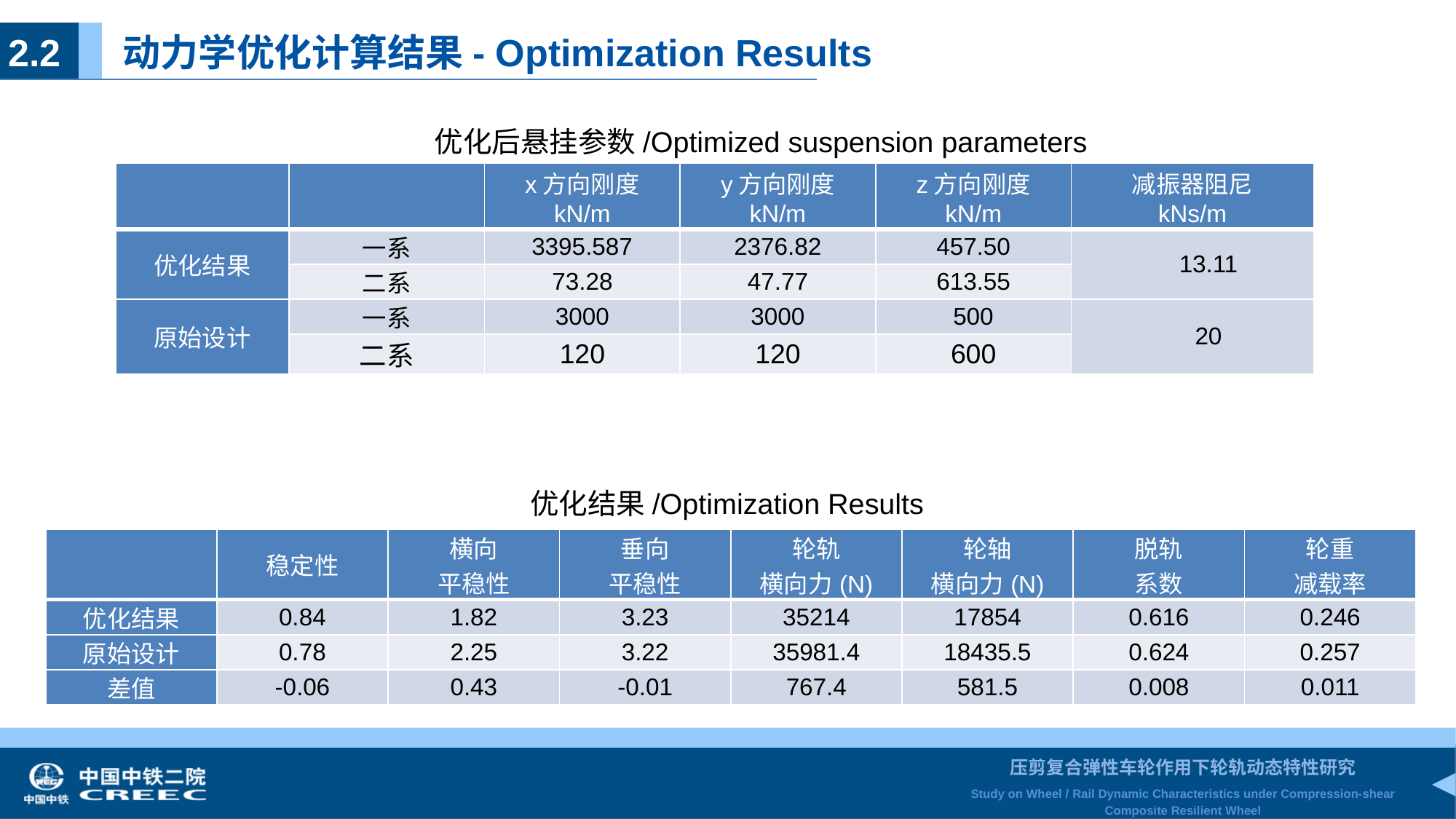

2.2     动力学优化计算结果- Optimization Results
优化后悬挂参数/Optimized suspension parameters
|  |  | x方向刚度 kN/m | y方向刚度 kN/m | z方向刚度 kN/m | 减振器阻尼 kNs/m |
| --- | --- | --- | --- | --- | --- |
| 优化结果 | 一系 | 3395.587 | 2376.82 | 457.50 | 13.11 |
|  | 二系 | 73.28 | 47.77 | 613.55 |  |
| 原始设计 | 一系 | 3000 | 3000 | 500 | 20 |
|  | 二系 | 120 | 120 | 600 |  |
优化结果/Optimization Results
|  | 稳定性 | 横向 平稳性 | 垂向 平稳性 | 轮轨 横向力(N) | 轮轴 横向力(N) | 脱轨 系数 | 轮重 减载率 |
| --- | --- | --- | --- | --- | --- | --- | --- |
| 优化结果 | 0.84 | 1.82 | 3.23 | 35214 | 17854 | 0.616 | 0.246 |
| 原始设计 | 0.78 | 2.25 | 3.22 | 35981.4 | 18435.5 | 0.624 | 0.257 |
| 差值 | -0.06 | 0.43 | -0.01 | 767.4 | 581.5 | 0.008 | 0.011 |